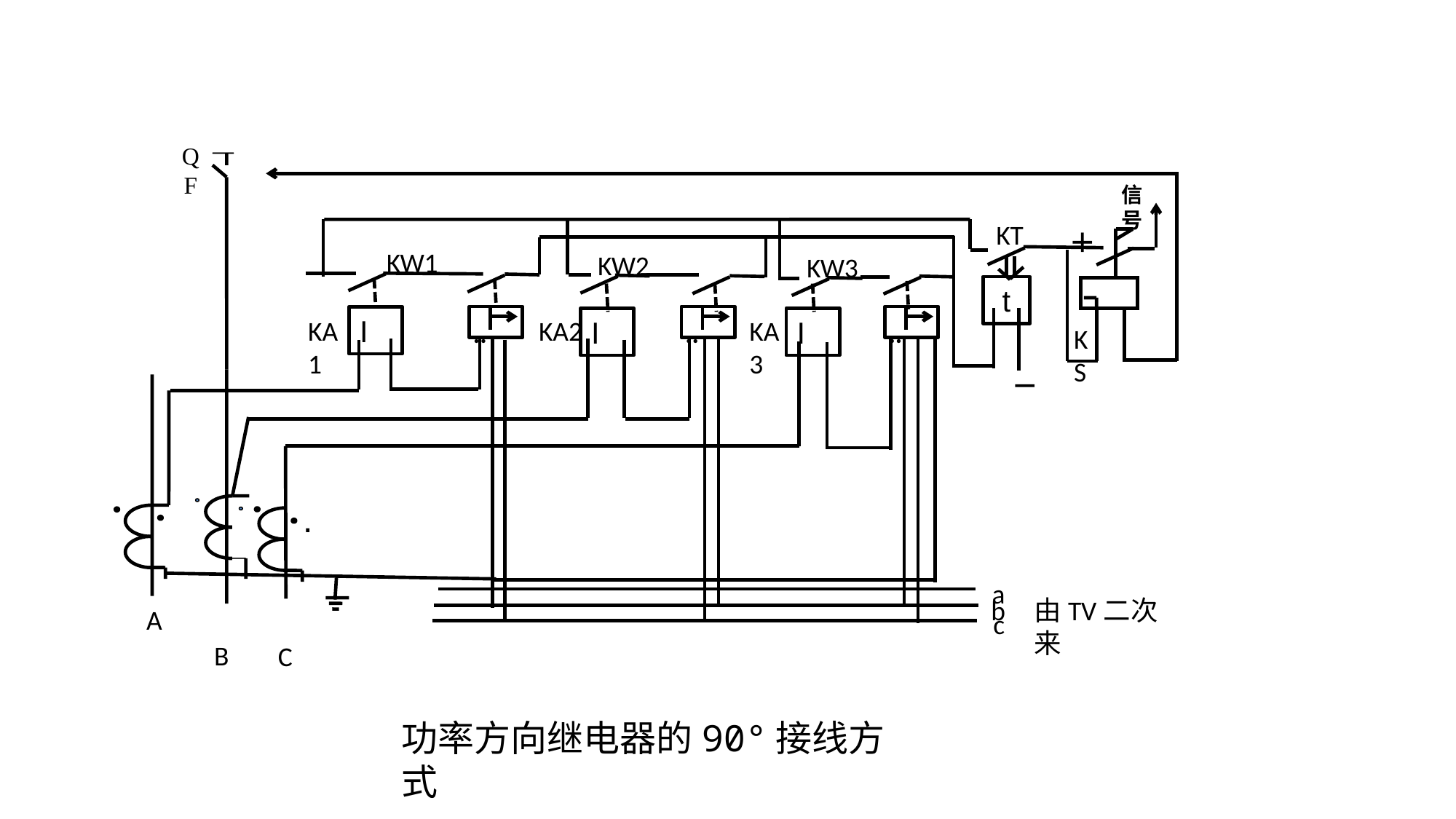

QF

信号

KT
＋
KW1
KW2
KW3
 t

··

··

··
I
I
I
KA1
KA2
KA3
KS
－

.

a

b
由TV二次来
A

  B
 C
c

教学难
功率方向继电器的90°接线方式